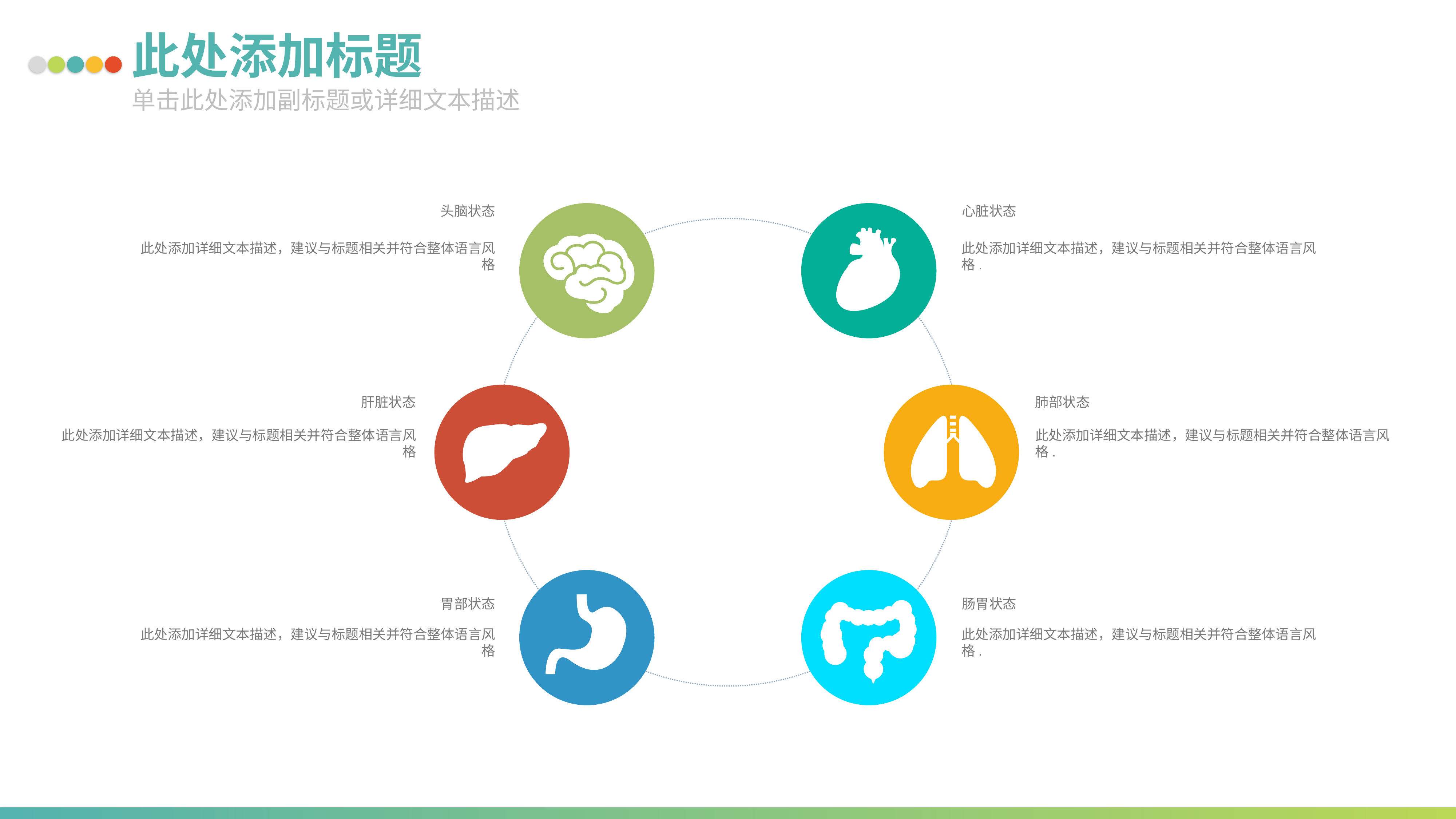

此处添加标题
单击此处添加副标题或详细文本描述
头脑状态
此处添加详细文本描述，建议与标题相关并符合整体语言风格
心脏状态
此处添加详细文本描述，建议与标题相关并符合整体语言风格.

肝脏状态
此处添加详细文本描述，建议与标题相关并符合整体语言风格
肺部状态
此处添加详细文本描述，建议与标题相关并符合整体语言风格.

胃部状态
此处添加详细文本描述，建议与标题相关并符合整体语言风格
肠胃状态
此处添加详细文本描述，建议与标题相关并符合整体语言风格.